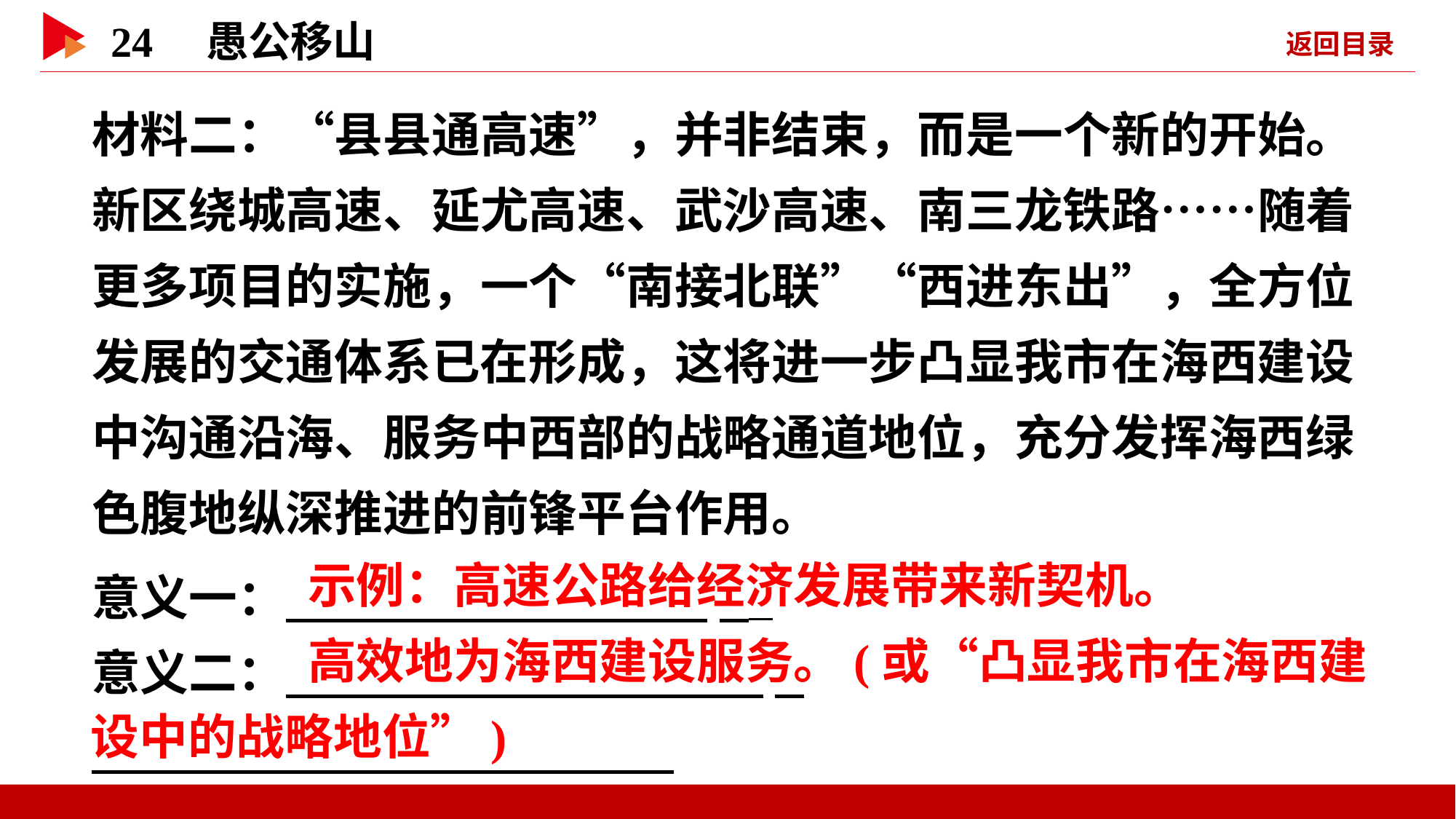

材料二：“县县通高速”，并非结束，而是一个新的开始。新区绕城高速、延尤高速、武沙高速、南三龙铁路……随着更多项目的实施，一个“南接北联”“西进东出”，全方位发展的交通体系已在形成，这将进一步凸显我市在海西建设中沟通沿海、服务中西部的战略通道地位，充分发挥海西绿色腹地纵深推进的前锋平台作用。
意义一：                                      _
意义二：                                           _
                   _
 示例：高速公路给经济发展带来新契机。
 高效地为海西建设服务。(或“凸显我市在海西建
设中的战略地位”)